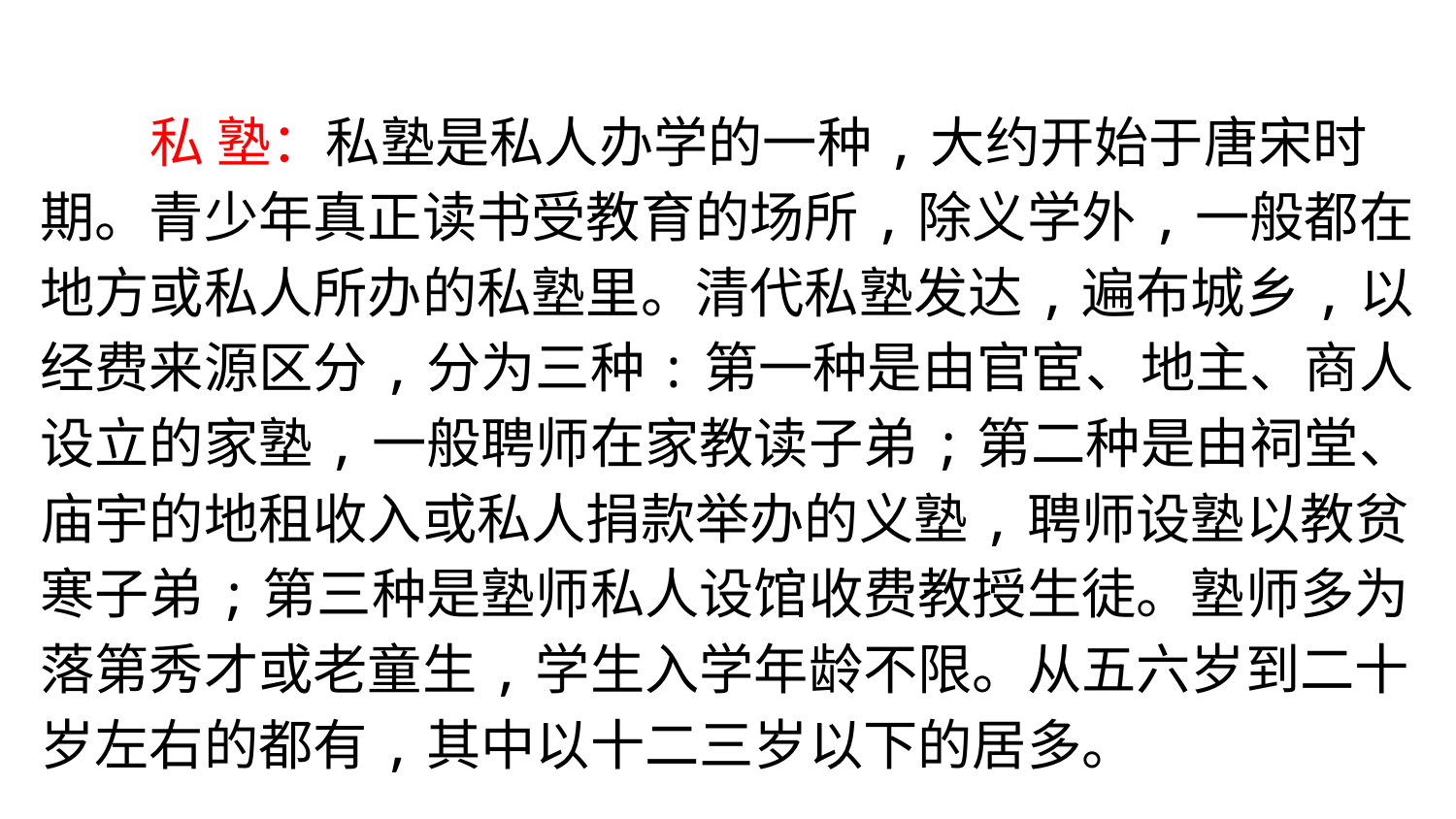

私 塾：私塾是私人办学的一种,大约开始于唐宋时期。青少年真正读书受教育的场所,除义学外,一般都在地方或私人所办的私塾里。清代私塾发达,遍布城乡,以经费来源区分,分为三种:第一种是由官宦、地主、商人设立的家塾,一般聘师在家教读子弟;第二种是由祠堂、庙宇的地租收入或私人捐款举办的义塾,聘师设塾以教贫寒子弟;第三种是塾师私人设馆收费教授生徒。塾师多为落第秀才或老童生,学生入学年龄不限。从五六岁到二十岁左右的都有,其中以十二三岁以下的居多。